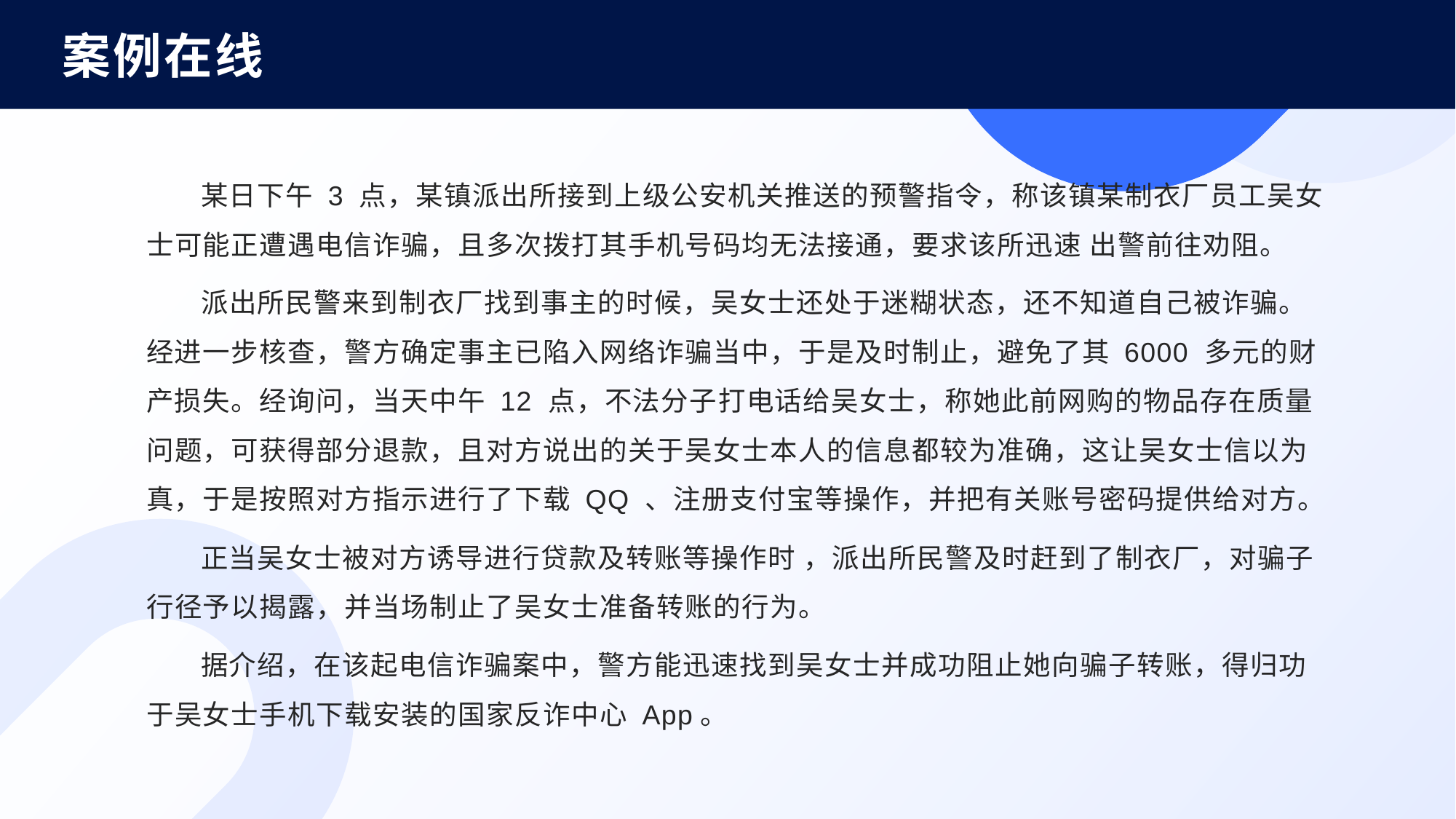

案例在线
某日下午 3 点，某镇派出所接到上级公安机关推送的预警指令，称该镇某制衣厂员工吴女士可能正遭遇电信诈骗，且多次拨打其手机号码均无法接通，要求该所迅速 出警前往劝阻。
派出所民警来到制衣厂找到事主的时候，吴女士还处于迷糊状态，还不知道自己被诈骗。经进一步核查，警方确定事主已陷入网络诈骗当中，于是及时制止，避免了其 6000 多元的财产损失。经询问，当天中午 12 点，不法分子打电话给吴女士，称她此前网购的物品存在质量问题，可获得部分退款，且对方说出的关于吴女士本人的信息都较为准确，这让吴女士信以为真，于是按照对方指示进行了下载 QQ 、注册支付宝等操作，并把有关账号密码提供给对方。
正当吴女士被对方诱导进行贷款及转账等操作时 ，派出所民警及时赶到了制衣厂，对骗子行径予以揭露，并当场制止了吴女士准备转账的行为。
据介绍，在该起电信诈骗案中，警方能迅速找到吴女士并成功阻止她向骗子转账，得归功于吴女士手机下载安装的国家反诈中心 App。